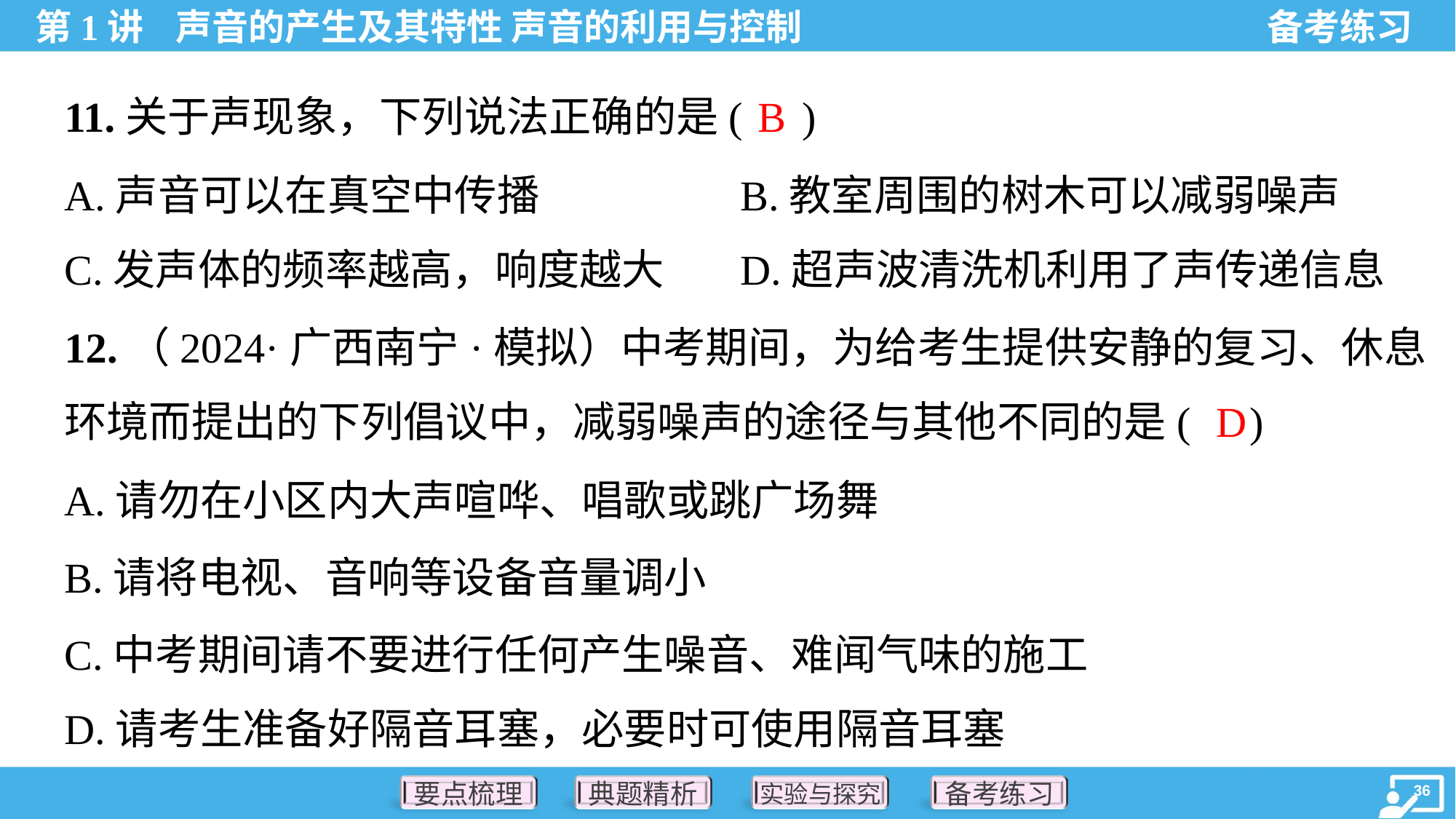

B
11.关于声现象，下列说法正确的是(     )
A.声音可以在真空中传播	B.教室周围的树木可以减弱噪声
C.发声体的频率越高，响度越大	D.超声波清洗机利用了声传递信息
12.（2024·广西南宁·模拟）中考期间，为给考生提供安静的复习、休息
环境而提出的下列倡议中，减弱噪声的途径与其他不同的是(     )
D
A.请勿在小区内大声喧哗、唱歌或跳广场舞
B.请将电视、音响等设备音量调小
C.中考期间请不要进行任何产生噪音、难闻气味的施工
D.请考生准备好隔音耳塞，必要时可使用隔音耳塞